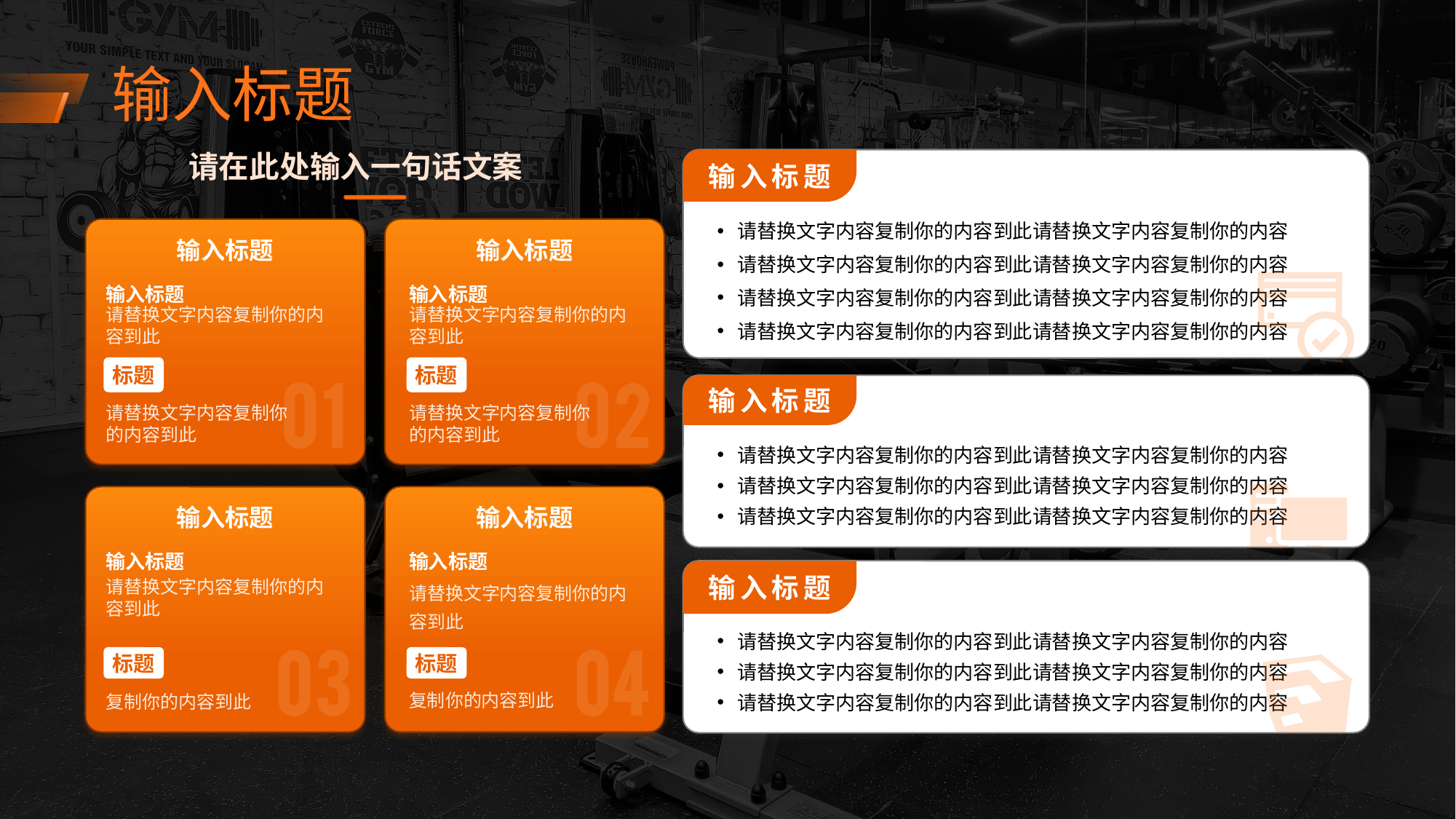

输入标题

请在此处输入一句话文案

输入标题

请替换文字内容复制你的内容到此请替换文字内容复制你的内容
请替换文字内容复制你的内容到此请替换文字内容复制你的内容
请替换文字内容复制你的内容到此请替换文字内容复制你的内容
请替换文字内容复制你的内容到此请替换文字内容复制你的内容

输入标题
输入标题

输入标题
输入标题
请替换文字内容复制你的内容到此
请替换文字内容复制你的内容到此
标题
标题

输入标题

请替换文字内容复制你的内容到此
请替换文字内容复制你的内容到此
请替换文字内容复制你的内容到此请替换文字内容复制你的内容
请替换文字内容复制你的内容到此请替换文字内容复制你的内容
请替换文字内容复制你的内容到此请替换文字内容复制你的内容

输入标题
输入标题
输入标题
输入标题
输入标题

请替换文字内容复制你的内容到此
请替换文字内容复制你的内容到此
请替换文字内容复制你的内容到此请替换文字内容复制你的内容
请替换文字内容复制你的内容到此请替换文字内容复制你的内容
请替换文字内容复制你的内容到此请替换文字内容复制你的内容
标题
标题

复制你的内容到此
复制你的内容到此